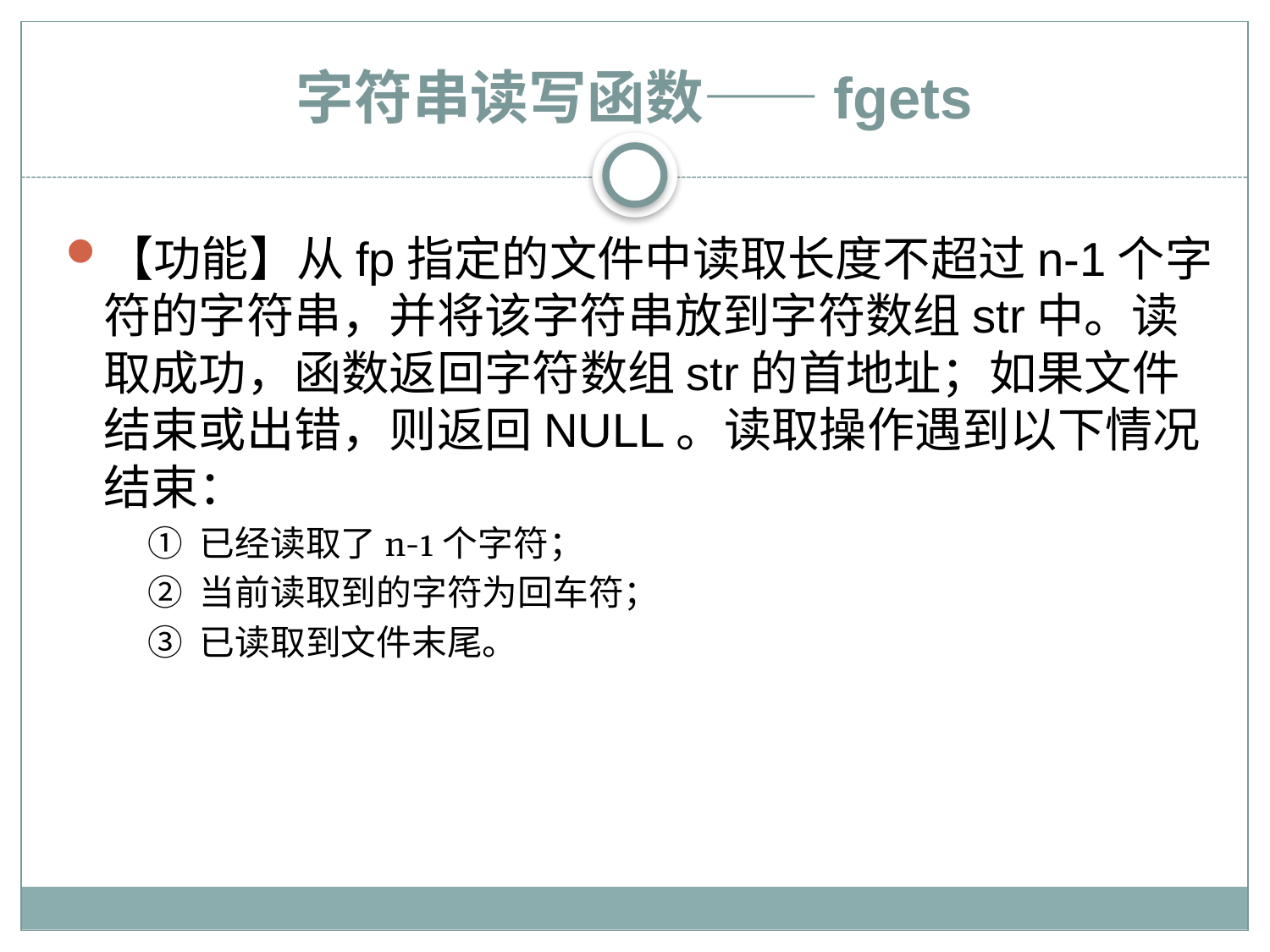

# 字符串读写函数——fgets
【功能】从fp指定的文件中读取长度不超过n-1个字符的字符串，并将该字符串放到字符数组str中。读取成功，函数返回字符数组str的首地址；如果文件结束或出错，则返回NULL。读取操作遇到以下情况结束：
① 已经读取了n-1个字符；
② 当前读取到的字符为回车符；
③ 已读取到文件末尾。